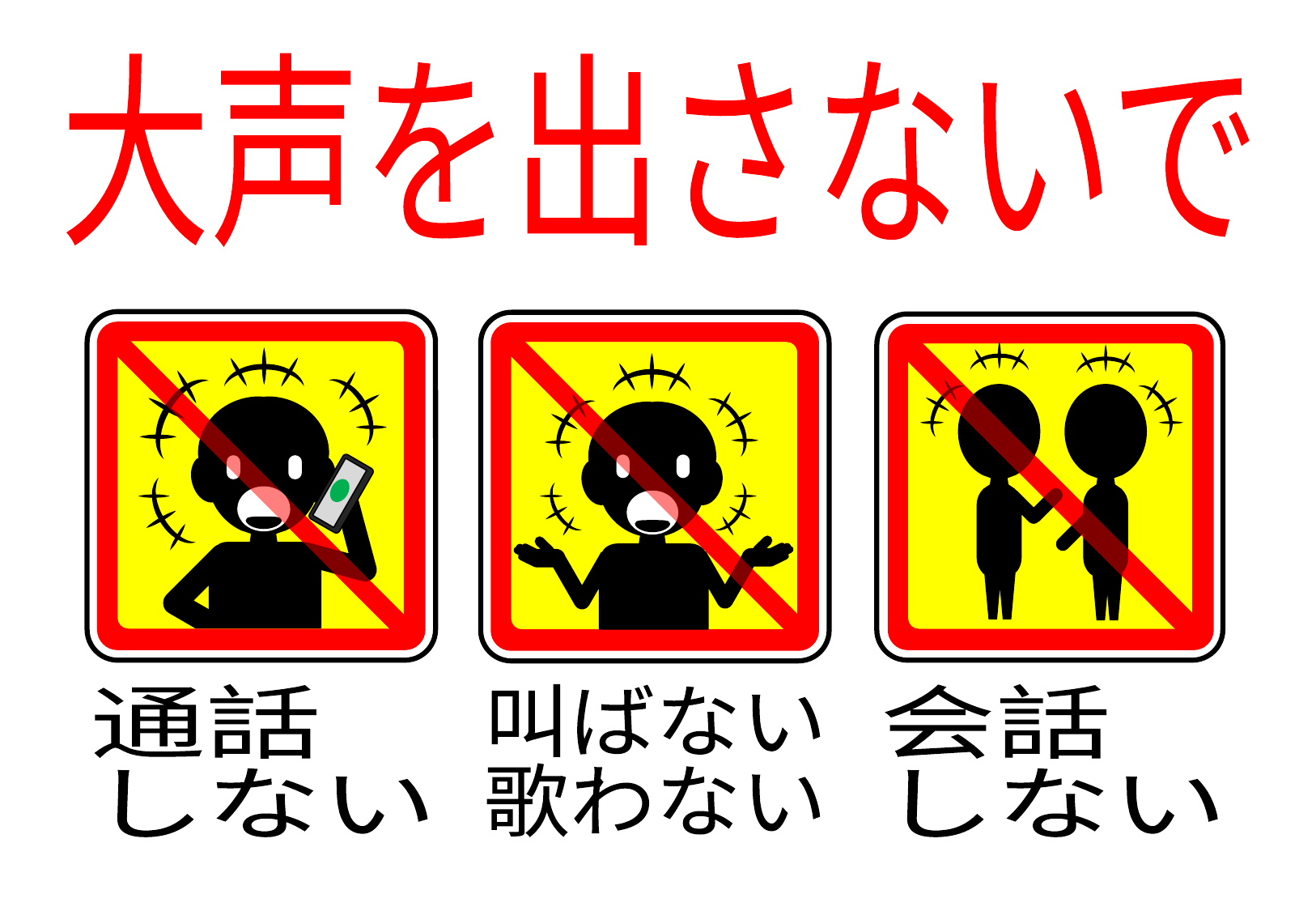

大声を出さないで

通話
しない
叫ばない
歌わない
会話
しない